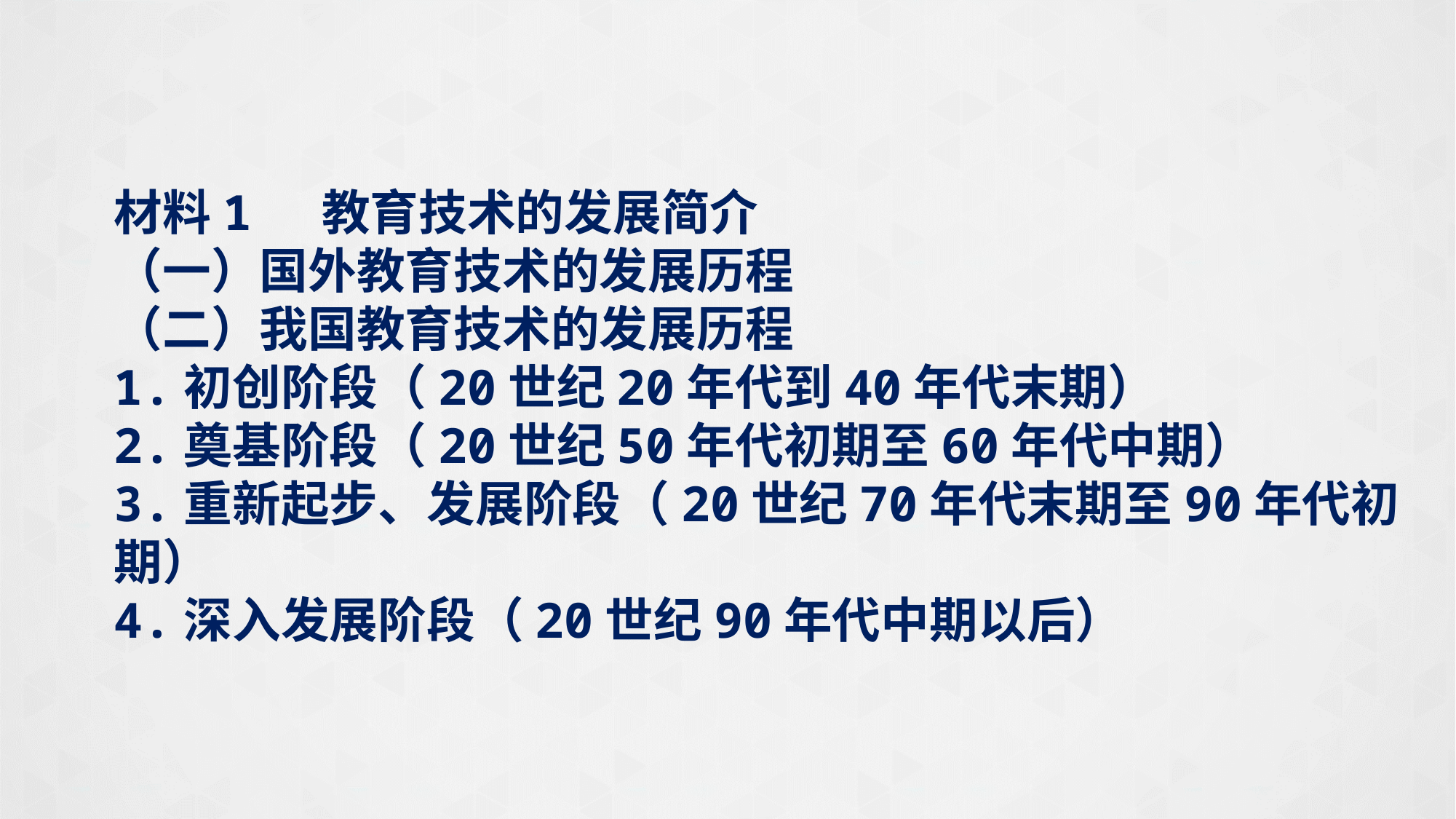

材料1  教育技术的发展简介
（一）国外教育技术的发展历程
（二）我国教育技术的发展历程
1.初创阶段（20世纪20年代到40年代末期）
2.奠基阶段（20世纪50年代初期至60年代中期）
3.重新起步、发展阶段（20世纪70年代末期至90年代初期）
4.深入发展阶段（20世纪90年代中期以后）